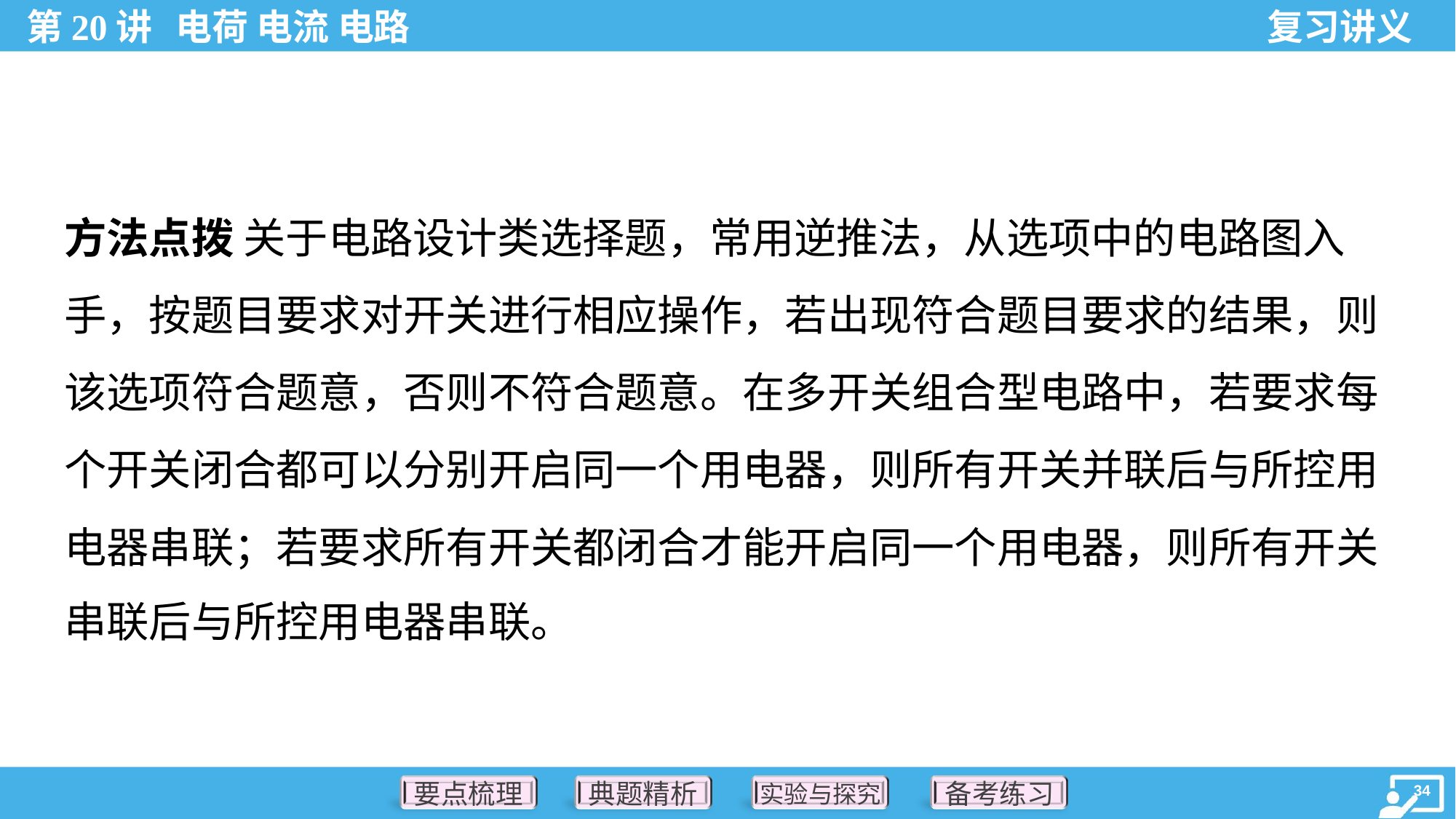

方法点拨 关于电路设计类选择题，常用逆推法，从选项中的电路图入
手，按题目要求对开关进行相应操作，若出现符合题目要求的结果，则
该选项符合题意，否则不符合题意。在多开关组合型电路中，若要求每
个开关闭合都可以分别开启同一个用电器，则所有开关并联后与所控用
电器串联；若要求所有开关都闭合才能开启同一个用电器，则所有开关
串联后与所控用电器串联。